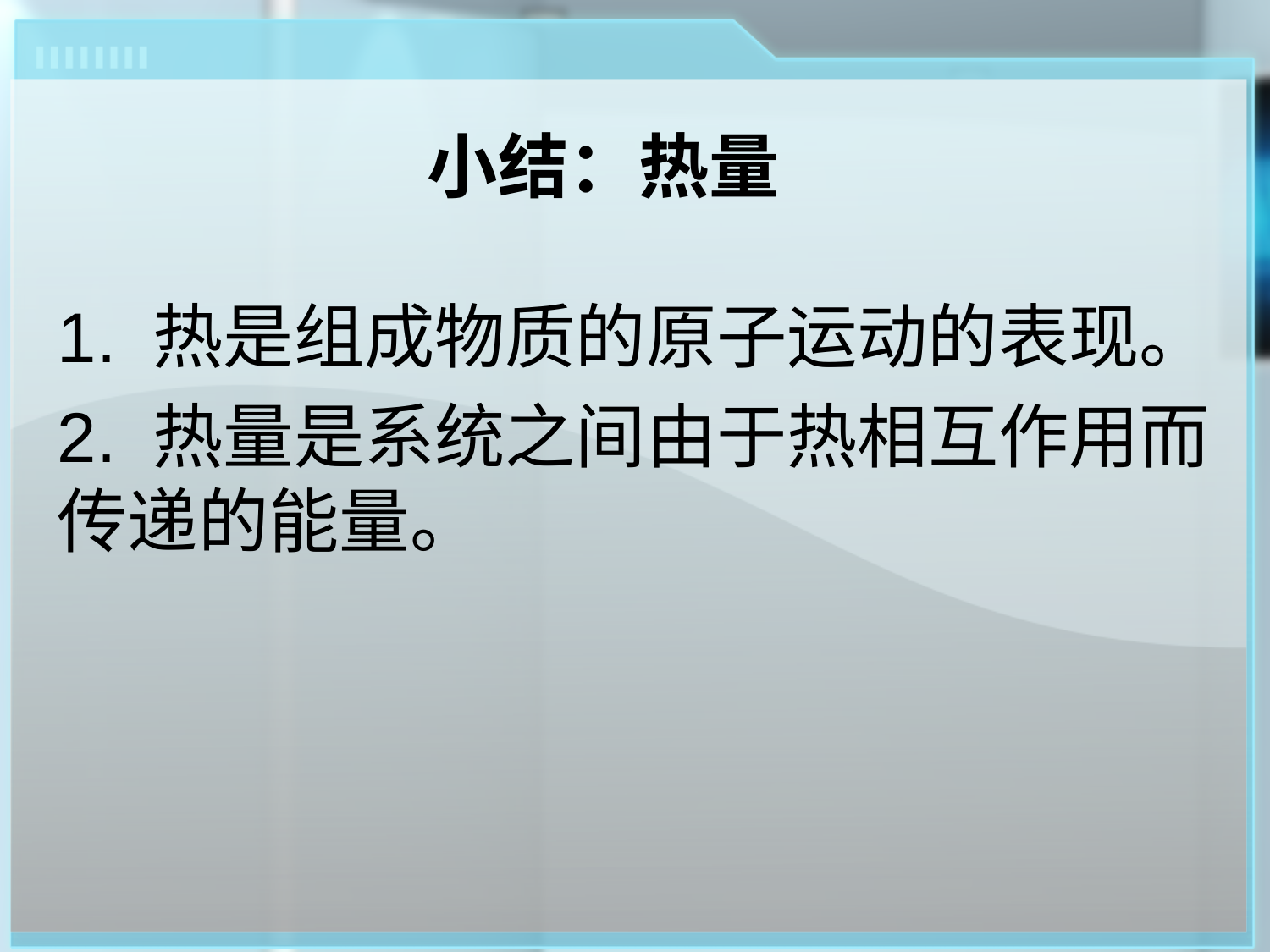

小结：热量

1. 热是组成物质的原子运动的表现。
2. 热量是系统之间由于热相互作用而传递的能量。